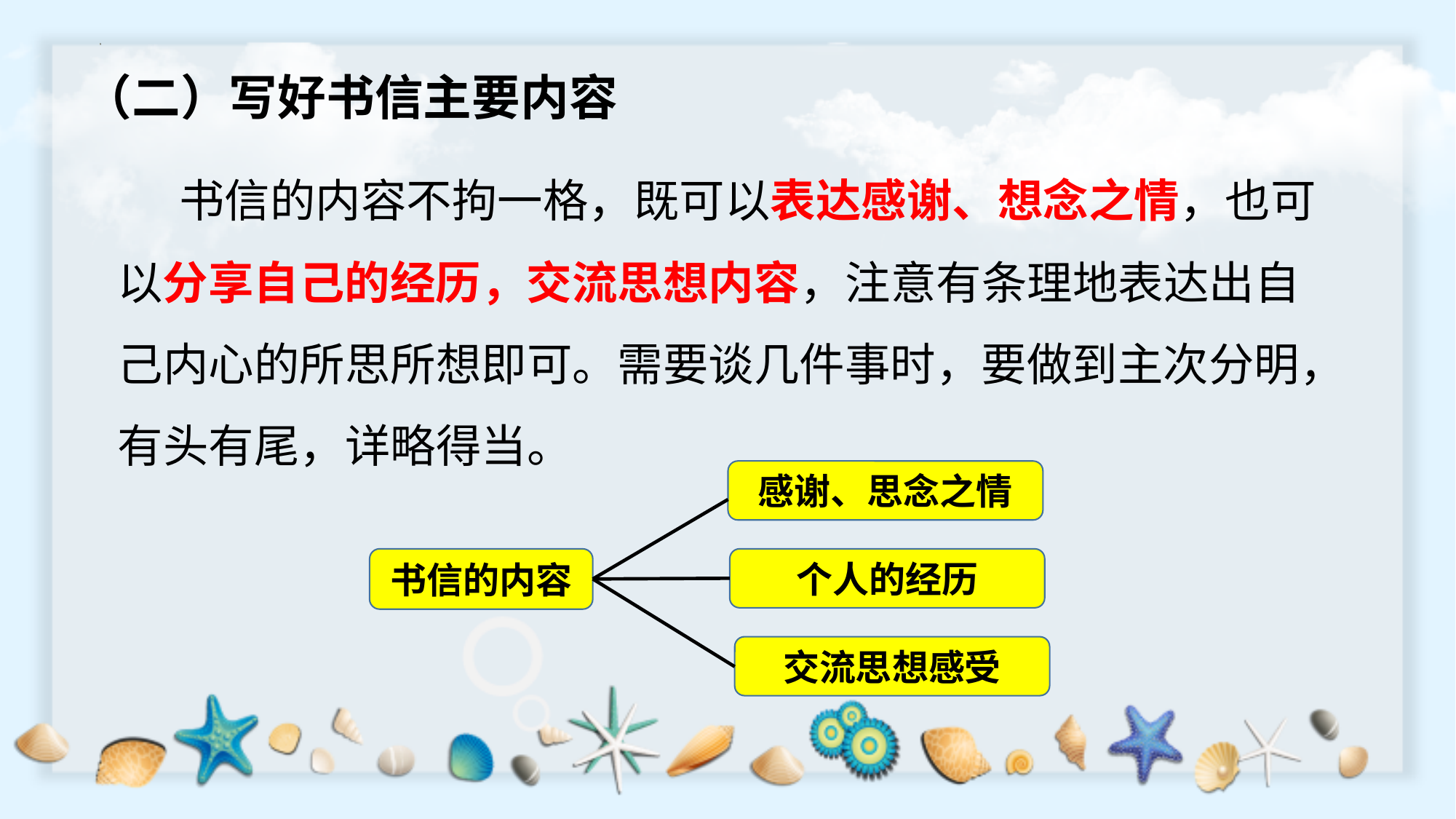

（二）写好书信主要内容
     书信的内容不拘一格，既可以表达感谢、想念之情，也可以分享自己的经历，交流思想内容，注意有条理地表达出自己内心的所思所想即可。需要谈几件事时，要做到主次分明，有头有尾，详略得当。
感谢、思念之情
书信的内容
个人的经历
交流思想感受